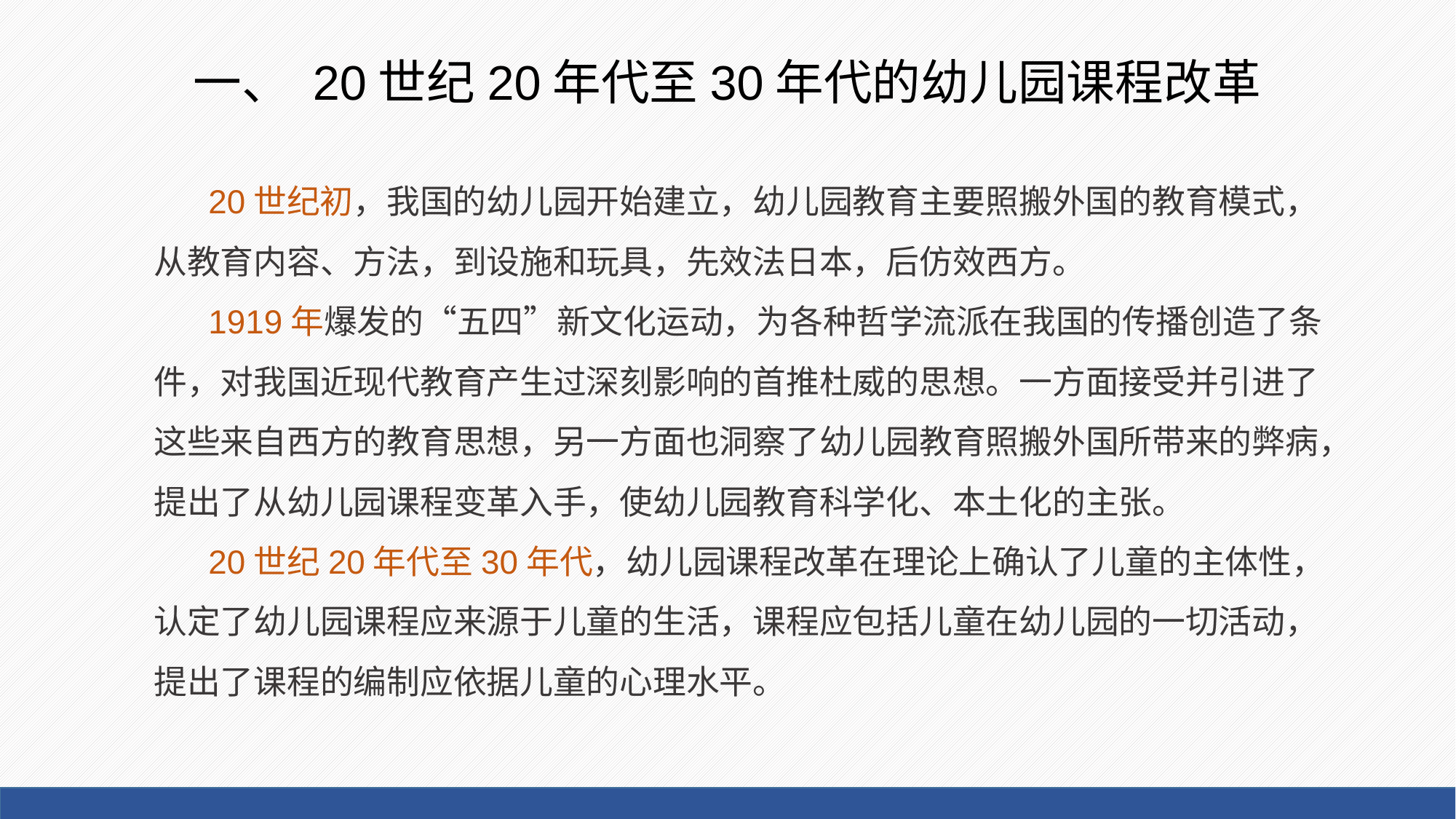

# 一、 20世纪20年代至30年代的幼儿园课程改革
20世纪初，我国的幼儿园开始建立，幼儿园教育主要照搬外国的教育模式，从教育内容、方法，到设施和玩具，先效法日本，后仿效西方。
1919年爆发的“五四”新文化运动，为各种哲学流派在我国的传播创造了条件，对我国近现代教育产生过深刻影响的首推杜威的思想。一方面接受并引进了这些来自西方的教育思想，另一方面也洞察了幼儿园教育照搬外国所带来的弊病，提出了从幼儿园课程变革入手，使幼儿园教育科学化、本土化的主张。
20世纪20年代至30年代，幼儿园课程改革在理论上确认了儿童的主体性，认定了幼儿园课程应来源于儿童的生活，课程应包括儿童在幼儿园的一切活动，提出了课程的编制应依据儿童的心理水平。